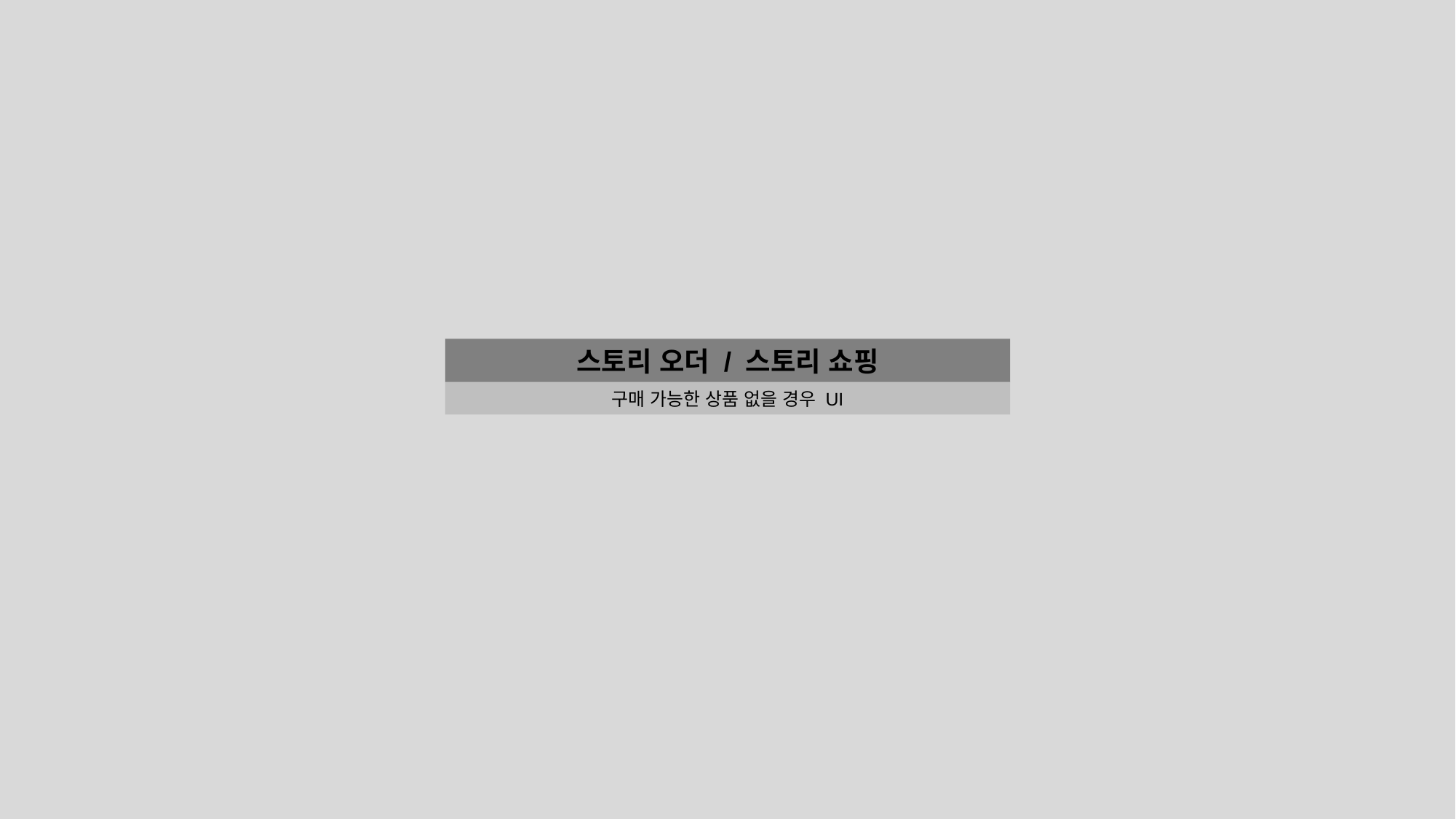

스토리 오더 / 스토리 쇼핑
구매 가능한 상품 없을 경우 UI